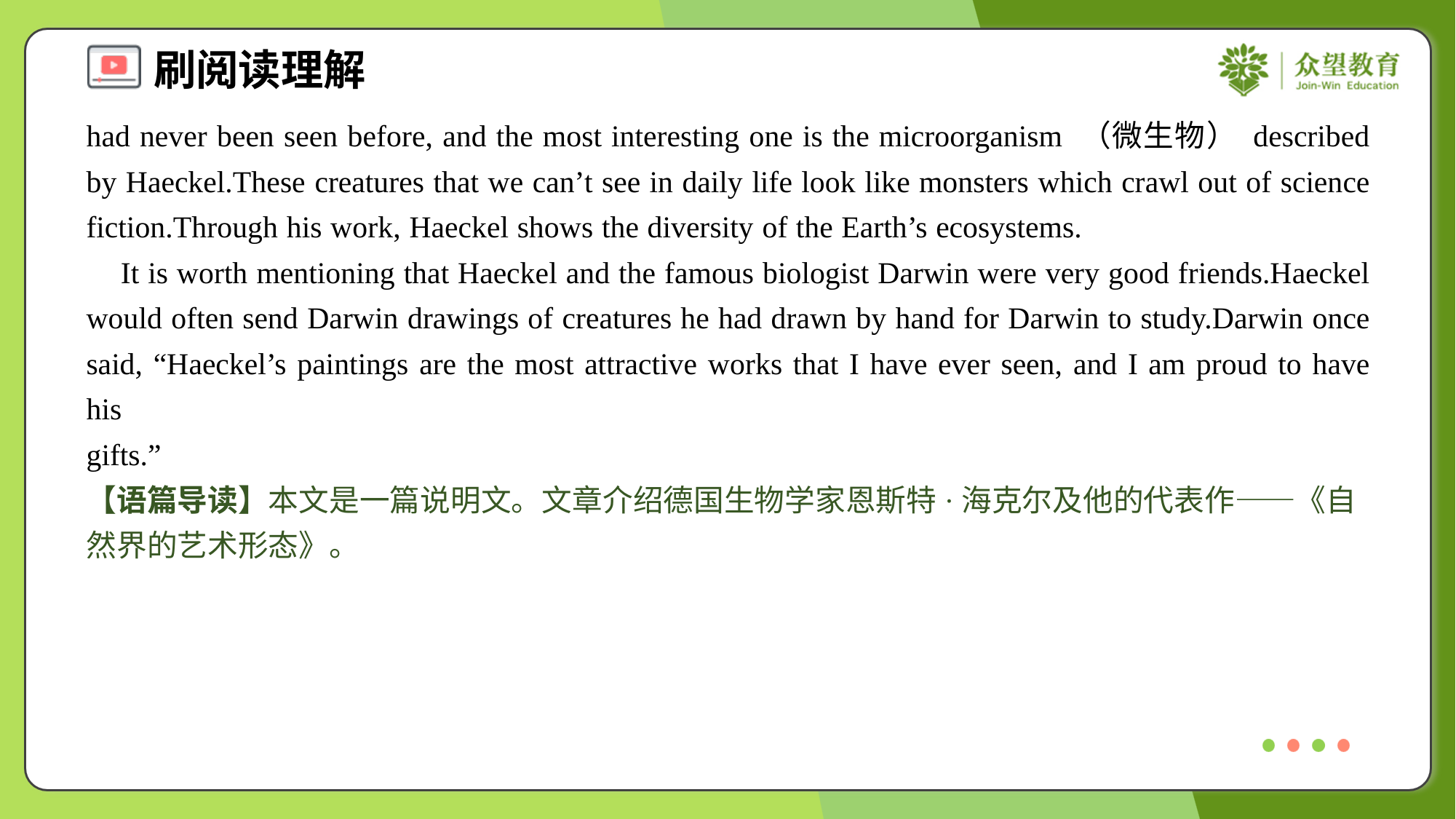

had never been seen before, and the most interesting one is the microorganism （微生物） described by Haeckel.These creatures that we can’t see in daily life look like monsters which crawl out of science fiction.Through his work, Haeckel shows the diversity of the Earth’s ecosystems.
    It is worth mentioning that Haeckel and the famous biologist Darwin were very good friends.Haeckel would often send Darwin drawings of creatures he had drawn by hand for Darwin to study.Darwin once said, “Haeckel’s paintings are the most attractive works that I have ever seen, and I am proud to have his gifts.”#1.4
【语篇导读】本文是一篇说明文。文章介绍德国生物学家恩斯特·海克尔及他的代表作——《自然界的艺术形态》。